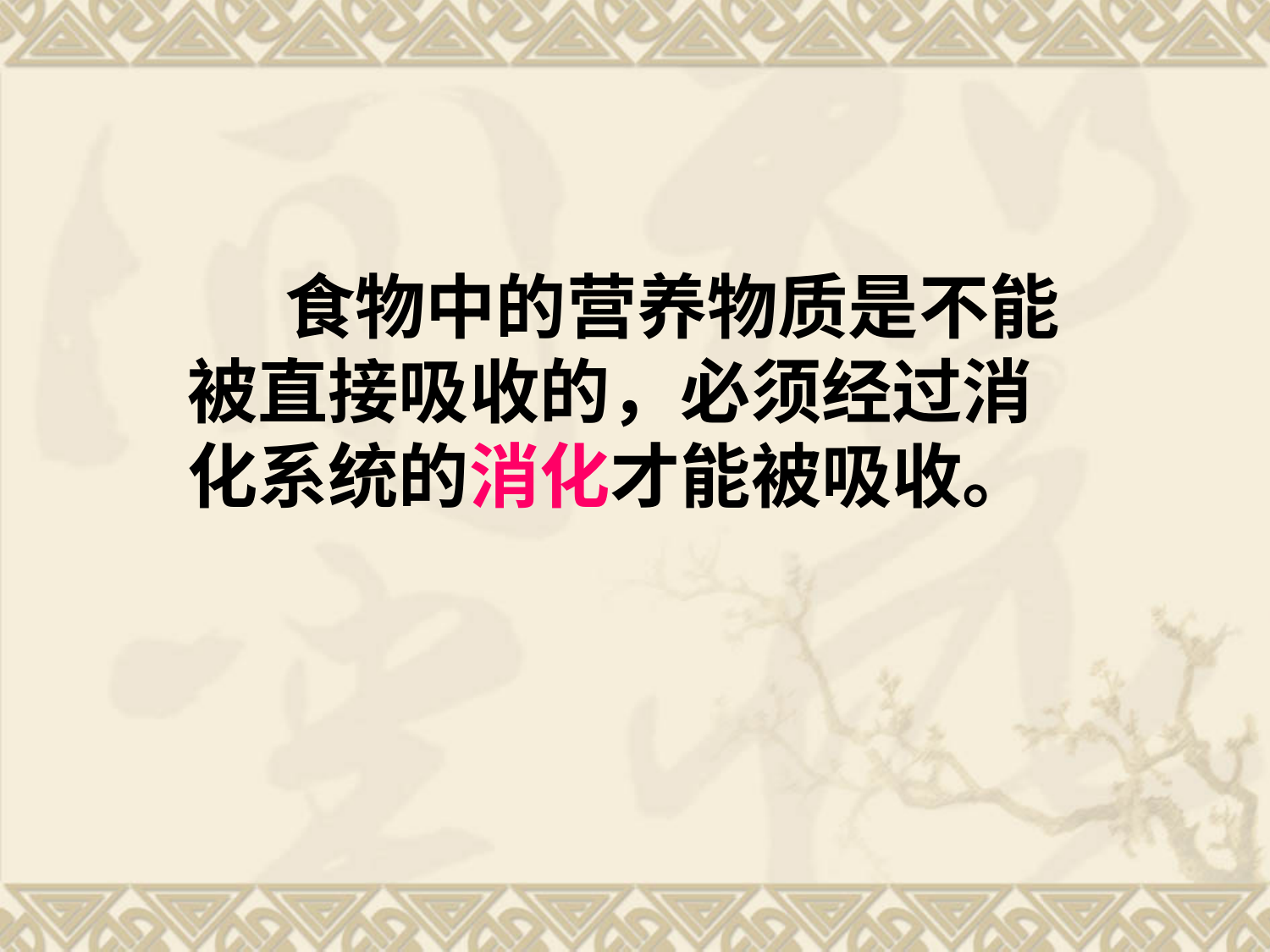

食物中的营养物质是不能被直接吸收的，必须经过消化系统的消化才能被吸收。